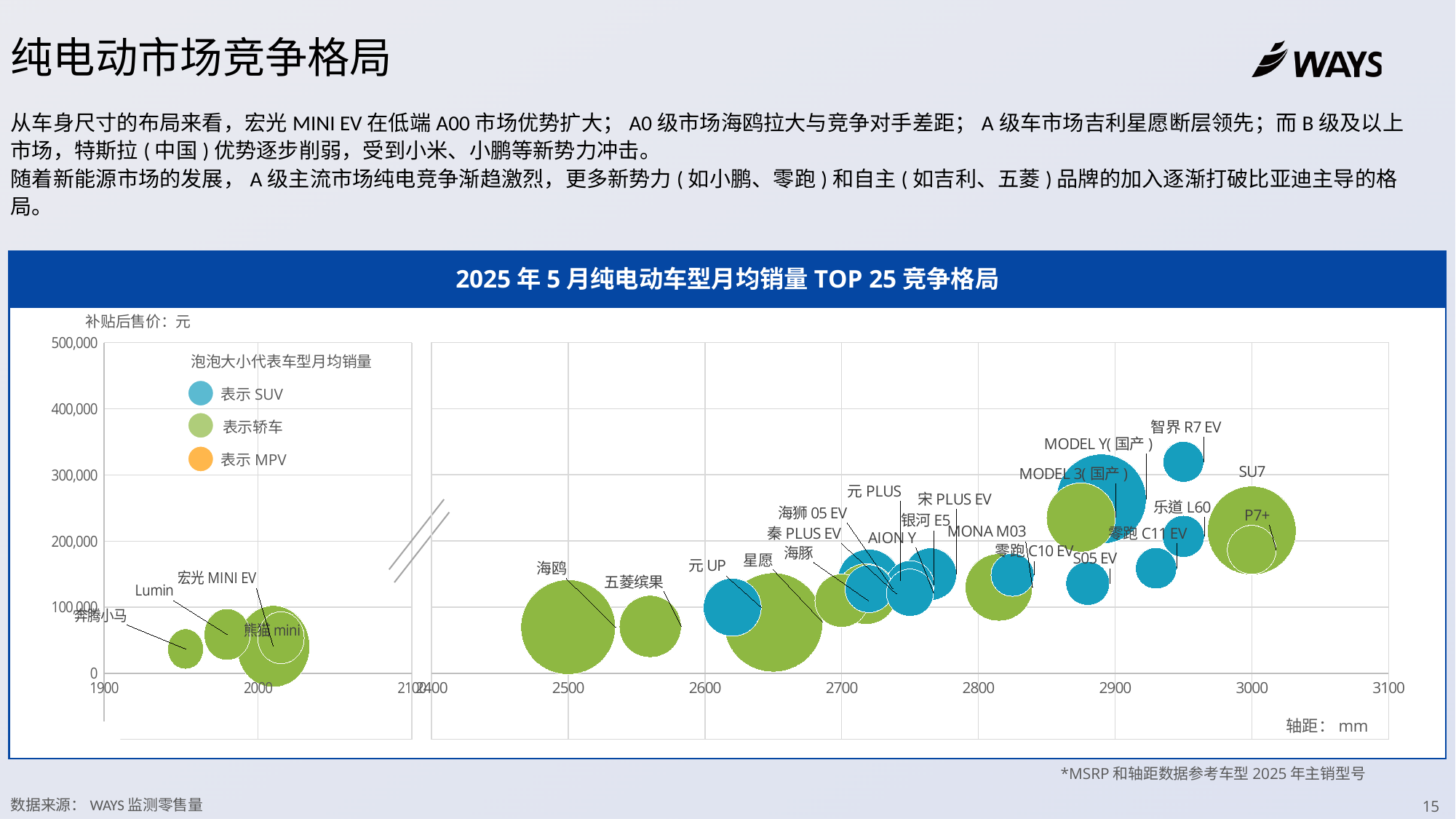

纯电动市场竞争格局
从车身尺寸的布局来看，宏光MINI EV在低端A00市场优势扩大；A0级市场海鸥拉大与竞争对手差距；A级车市场吉利星愿断层领先；而B级及以上市场，特斯拉(中国)优势逐步削弱，受到小米、小鹏等新势力冲击。
随着新能源市场的发展，A级主流市场纯电竞争渐趋激烈，更多新势力(如小鹏、零跑)和自主(如吉利、五菱)品牌的加入逐渐打破比亚迪主导的格局。

2025年5月纯电动车型月均销量TOP 25竞争格局
补贴后售价：元

### Chart

| Category | TP（元） |
|---|---|

### Chart

| Category | TP（元） |
|---|---|
泡泡大小代表车型月均销量
表示SUV

表示轿车

表示MPV

轴距：mm

*MSRP和轴距数据参考车型2025年主销型号
数据来源：WAYS监测零售量
15